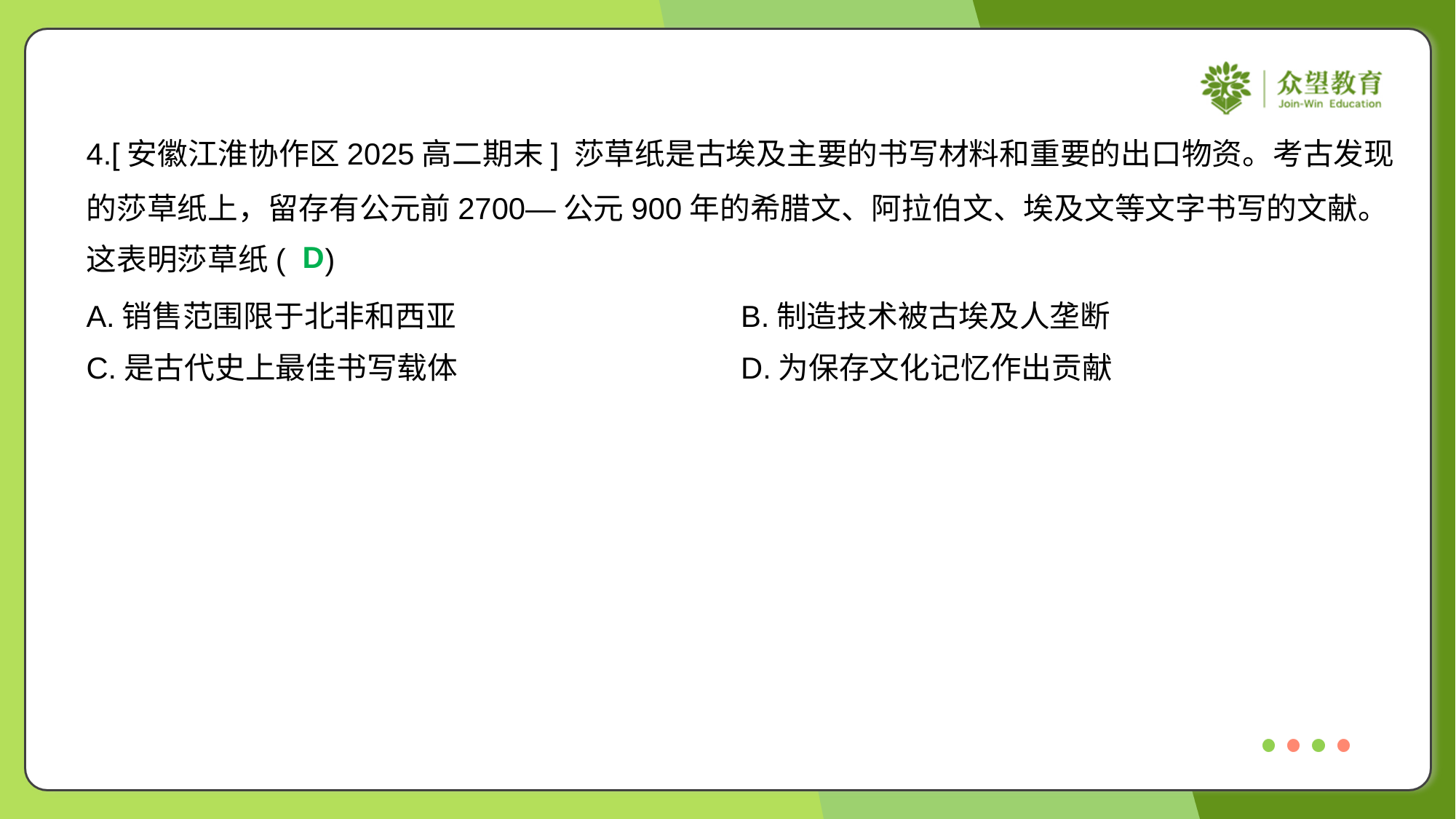

4.[安徽江淮协作区2025高二期末] 莎草纸是古埃及主要的书写材料和重要的出口物资。考古发现
的莎草纸上，留存有公元前2700—公元900年的希腊文、阿拉伯文、埃及文等文字书写的文献。
这表明莎草纸(     )
D
A.销售范围限于北非和西亚	B.制造技术被古埃及人垄断
C.是古代史上最佳书写载体	D.为保存文化记忆作出贡献